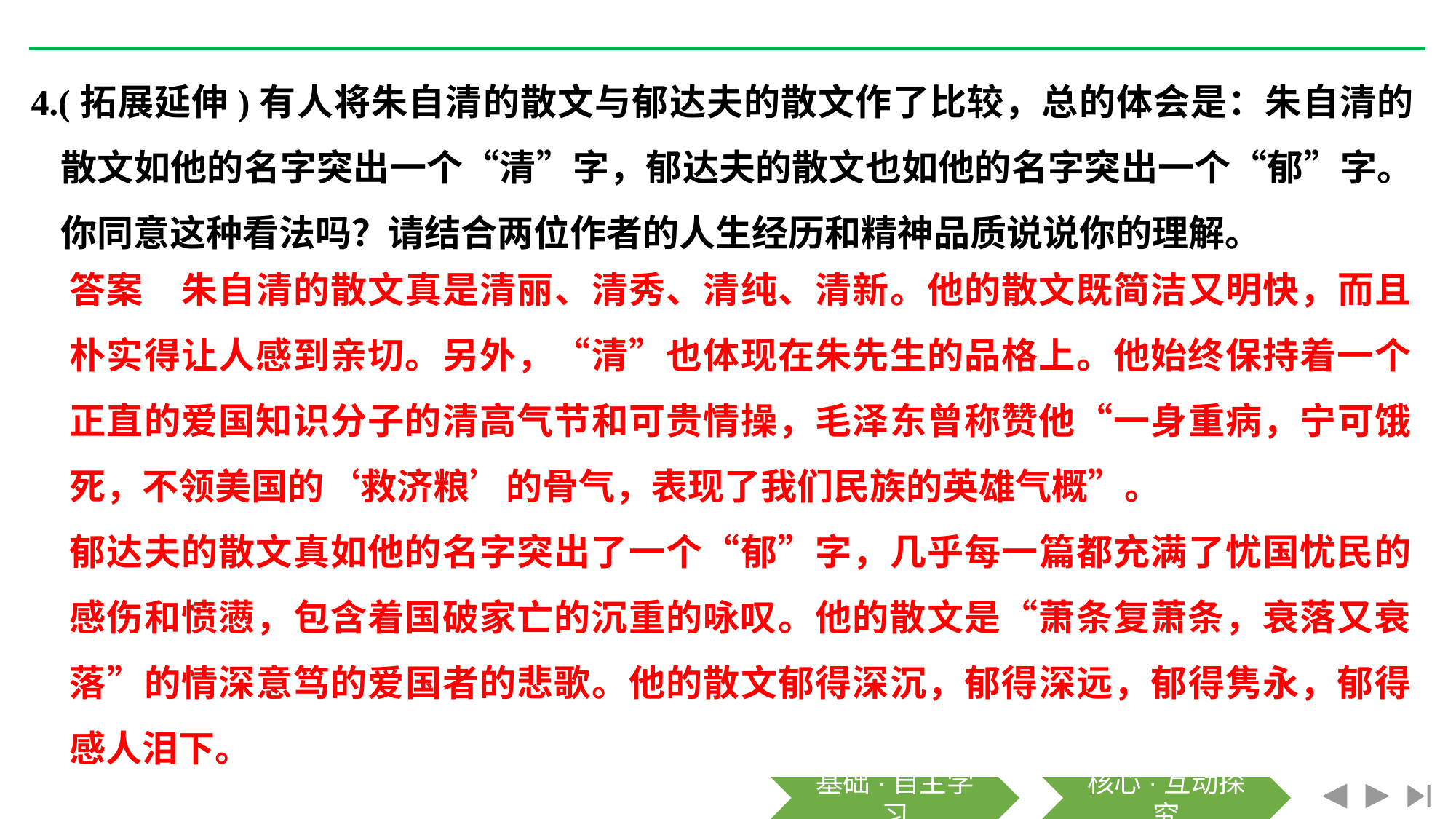

4.(拓展延伸)有人将朱自清的散文与郁达夫的散文作了比较，总的体会是：朱自清的散文如他的名字突出一个“清”字，郁达夫的散文也如他的名字突出一个“郁”字。你同意这种看法吗？请结合两位作者的人生经历和精神品质说说你的理解。
答案　朱自清的散文真是清丽、清秀、清纯、清新。他的散文既简洁又明快，而且朴实得让人感到亲切。另外，“清”也体现在朱先生的品格上。他始终保持着一个正直的爱国知识分子的清高气节和可贵情操，毛泽东曾称赞他“一身重病，宁可饿死，不领美国的‘救济粮’的骨气，表现了我们民族的英雄气概”。
郁达夫的散文真如他的名字突出了一个“郁”字，几乎每一篇都充满了忧国忧民的感伤和愤懑，包含着国破家亡的沉重的咏叹。他的散文是“萧条复萧条，衰落又衰落”的情深意笃的爱国者的悲歌。他的散文郁得深沉，郁得深远，郁得隽永，郁得感人泪下。